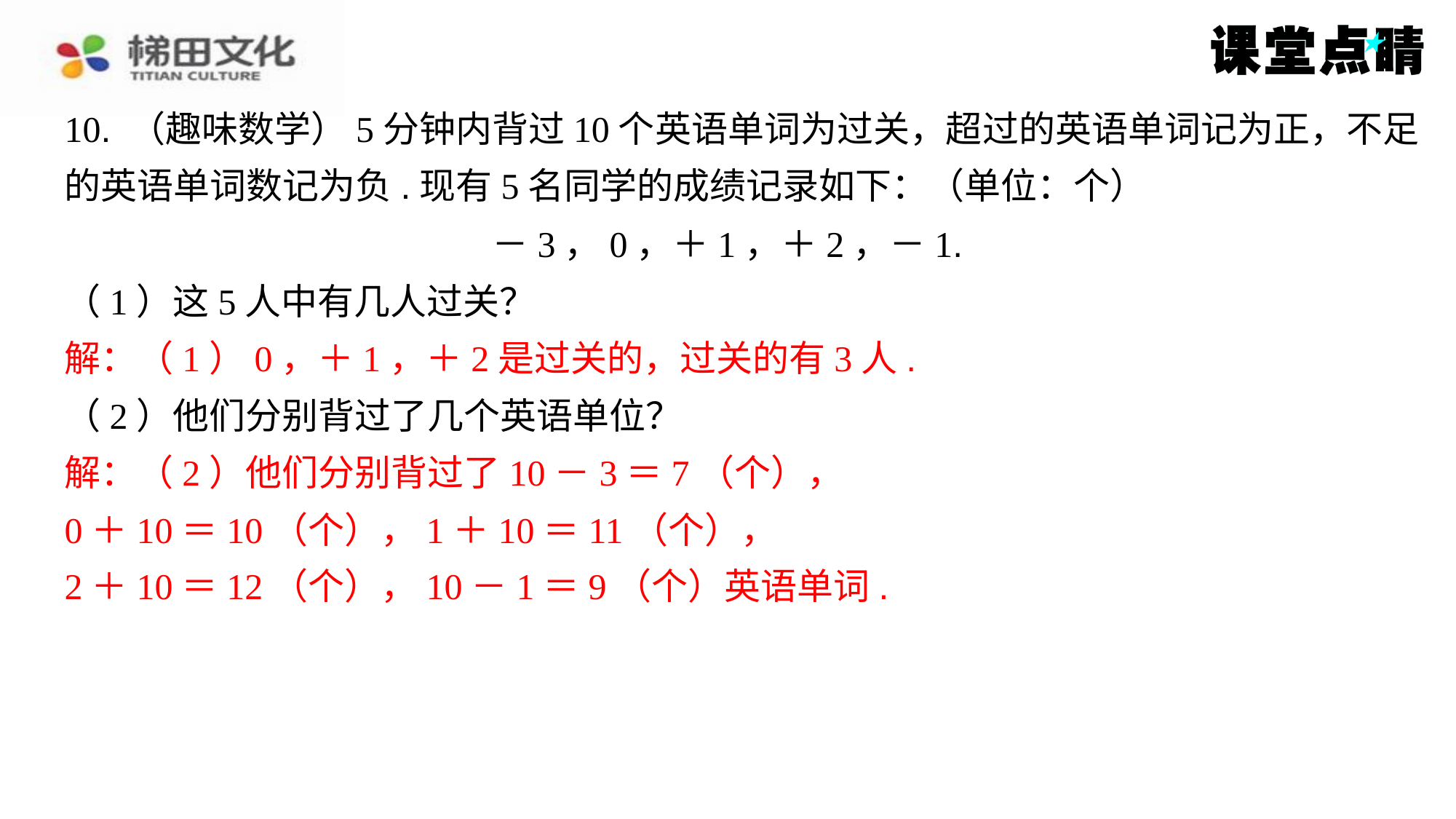

10. （趣味数学）5分钟内背过10个英语单词为过关，超过的英语单词记为正，不足
的英语单词数记为负.现有5名同学的成绩记录如下：（单位：个）
－3，0，＋1，＋2，－1.
（1）这5人中有几人过关？
解：（1）0，＋1，＋2是过关的，过关的有3人.
解：（1）0，＋1，＋2是过关的，过关的有3人.
（2）他们分别背过了几个英语单位？
解：（2）他们分别背过了10－3＝7（个），
解：（2）他们分别背过了10－3＝7（个），
0＋10＝10（个），1＋10＝11（个），
2＋10＝12（个），10－1＝9（个）英语单词.
0＋10＝10（个），1＋10＝11（个），
2＋10＝12（个），10－1＝9（个）英语单词.